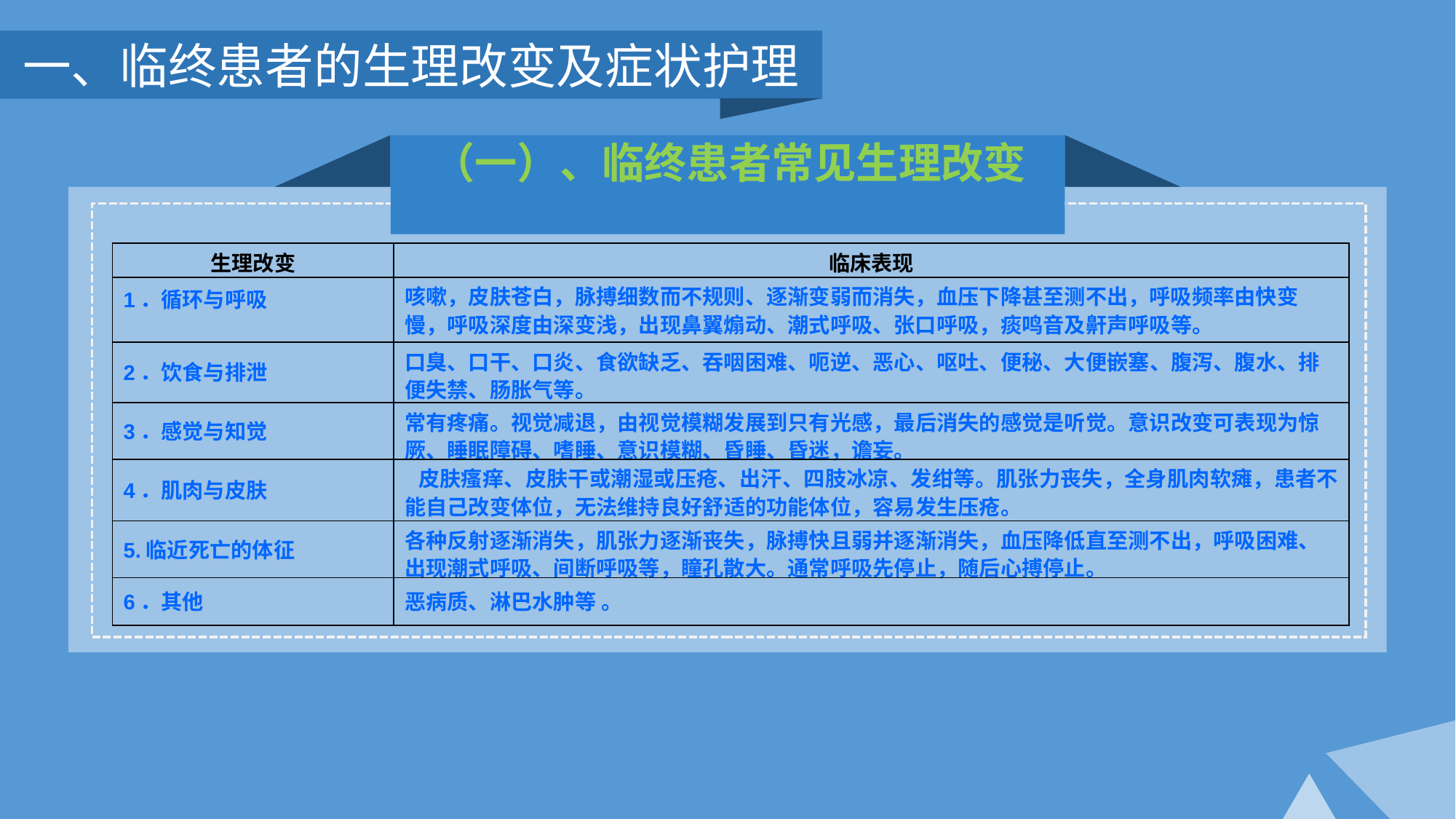

一、临终患者的生理改变及症状护理

（一）、临终患者常见生理改变

| 生理改变 | 临床表现 |
| --- | --- |
| 1．循环与呼吸 | 咳嗽，皮肤苍白，脉搏细数而不规则、逐渐变弱而消失，血压下降甚至测不出，呼吸频率由快变慢，呼吸深度由深变浅，出现鼻翼煽动、潮式呼吸、张口呼吸，痰鸣音及鼾声呼吸等。 |
| 2．饮食与排泄 | 口臭、口干、口炎、食欲缺乏、吞咽困难、呃逆、恶心、呕吐、便秘、大便嵌塞、腹泻、腹水、排便失禁、肠胀气等。 |
| 3．感觉与知觉 | 常有疼痛。视觉减退，由视觉模糊发展到只有光感，最后消失的感觉是听觉。意识改变可表现为惊厥、睡眠障碍、嗜睡、意识模糊、昏睡、昏迷，谵妄。 |
| 4．肌肉与皮肤 | 皮肤瘙痒、皮肤干或潮湿或压疮、出汗、四肢冰凉、发绀等。肌张力丧失，全身肌肉软瘫，患者不能自己改变体位，无法维持良好舒适的功能体位，容易发生压疮。 |
| 5.临近死亡的体征 | 各种反射逐渐消失，肌张力逐渐丧失，脉搏快且弱并逐渐消失，血压降低直至测不出，呼吸困难、出现潮式呼吸、间断呼吸等，瞳孔散大。通常呼吸先停止，随后心搏停止。 |
| 6．其他 | 恶病质、淋巴水肿等 。 |